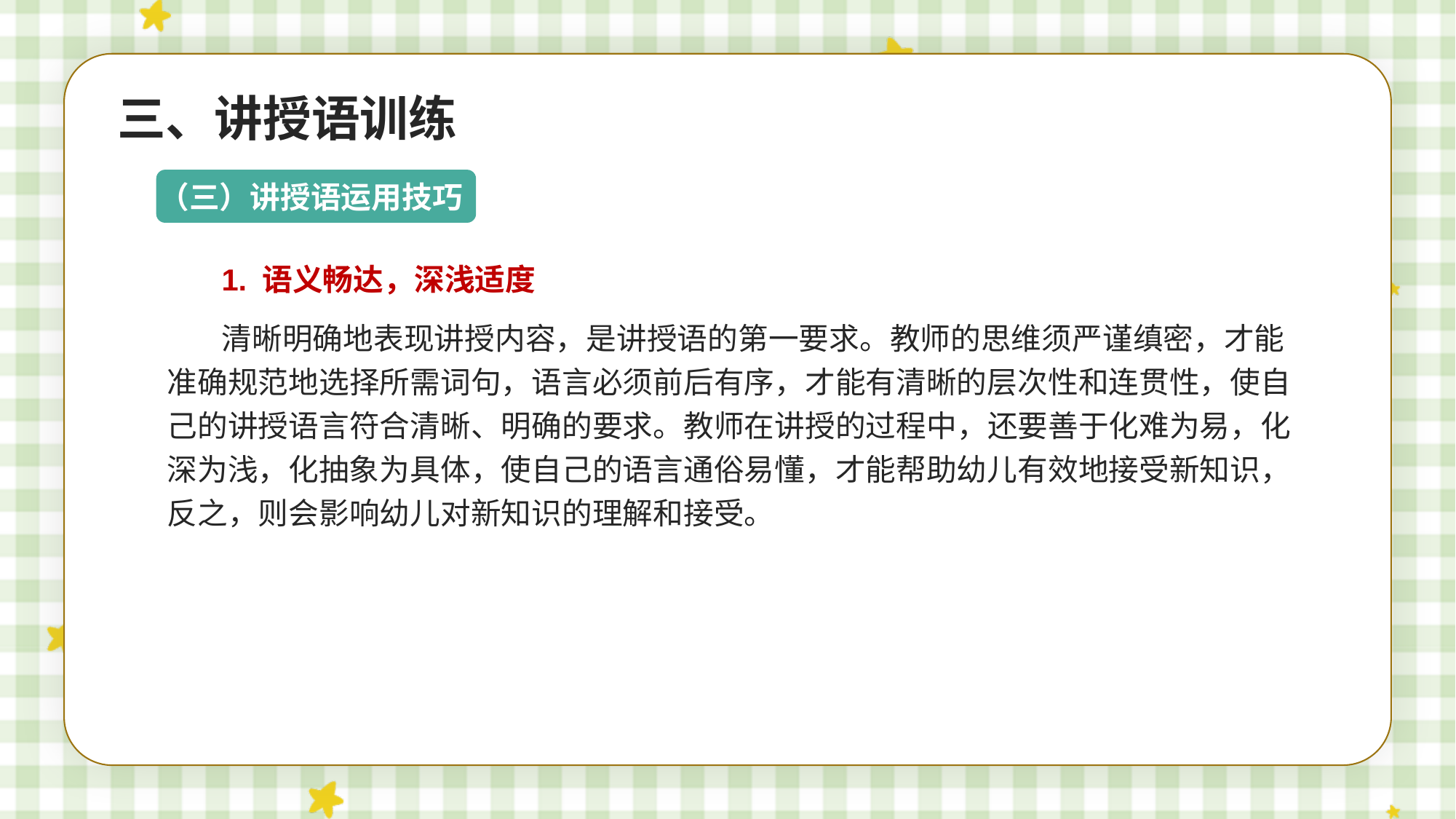

三、讲授语训练
（三）讲授语运用技巧
1. 语义畅达，深浅适度
清晰明确地表现讲授内容，是讲授语的第一要求。教师的思维须严谨缜密，才能准确规范地选择所需词句，语言必须前后有序，才能有清晰的层次性和连贯性，使自己的讲授语言符合清晰、明确的要求。教师在讲授的过程中，还要善于化难为易，化深为浅，化抽象为具体，使自己的语言通俗易懂，才能帮助幼儿有效地接受新知识，反之，则会影响幼儿对新知识的理解和接受。